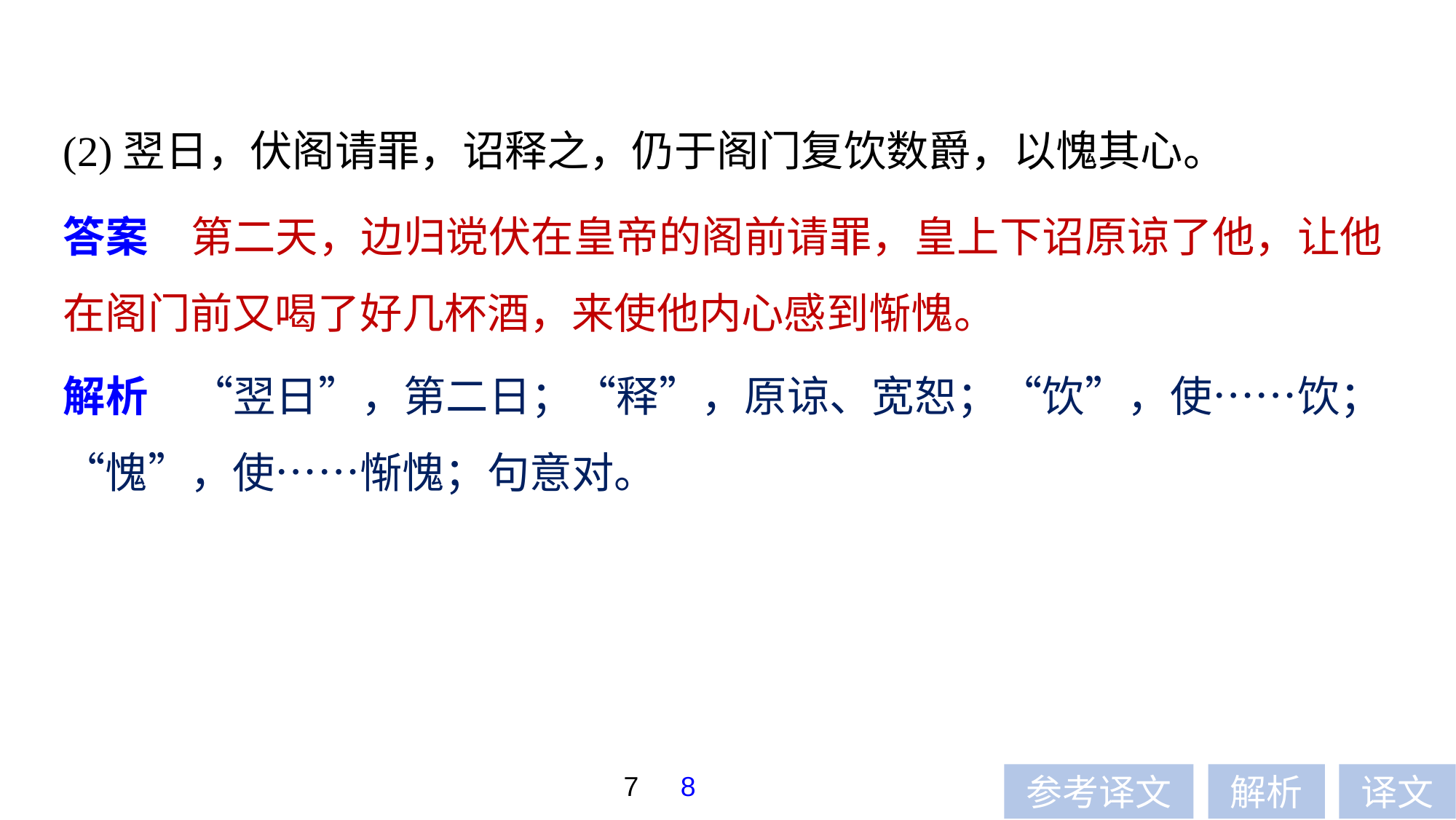

(2)翌日，伏阁请罪，诏释之，仍于阁门复饮数爵，以愧其心。
答案　第二天，边归谠伏在皇帝的阁前请罪，皇上下诏原谅了他，让他在阁门前又喝了好几杯酒，来使他内心感到惭愧。
解析　“翌日”，第二日；“释”，原谅、宽恕；“饮”，使……饮；“愧”，使……惭愧；句意对。
7
8
参考译文
解析
译文